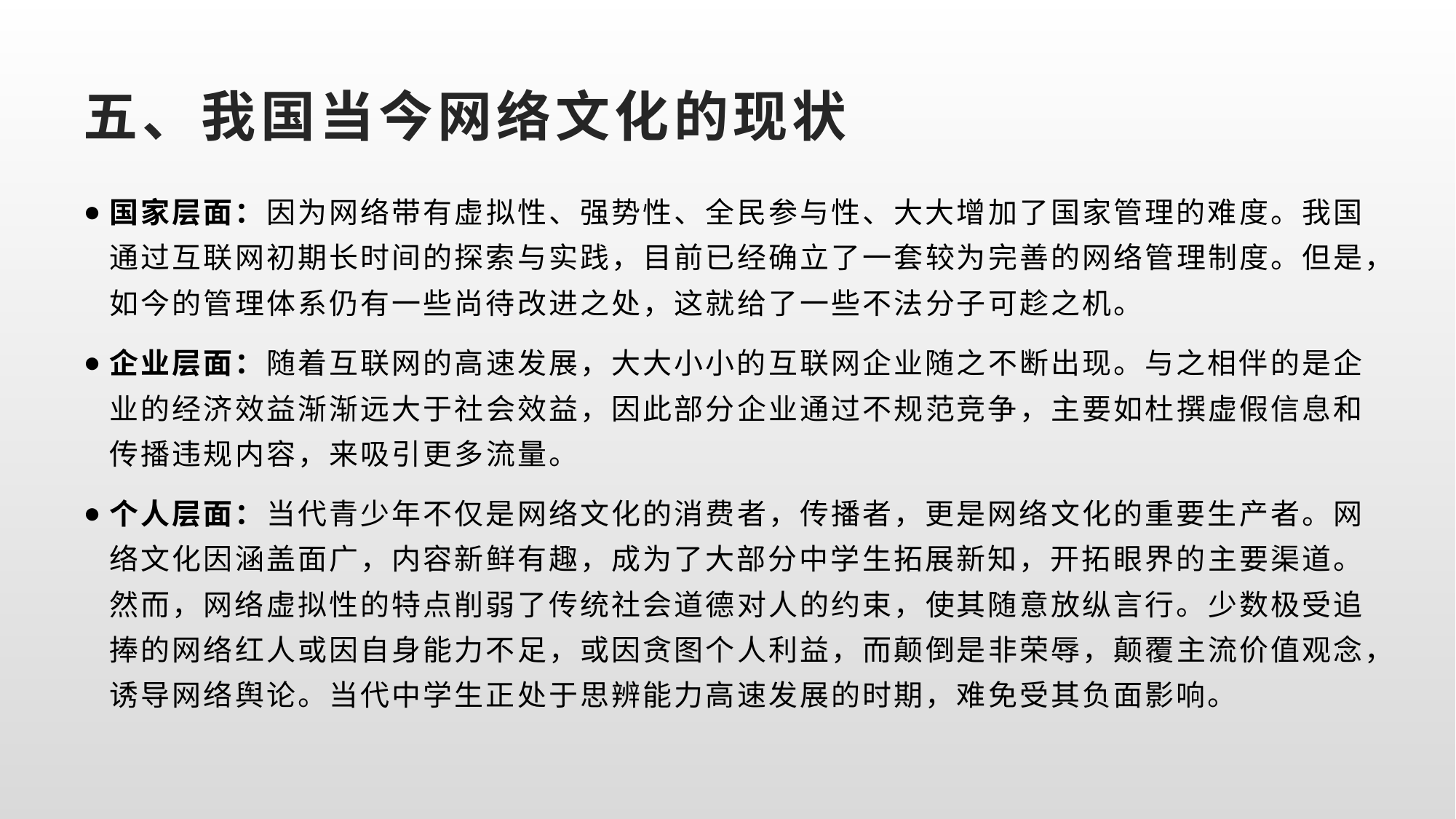

# 五、我国当今网络文化的现状
国家层面：因为网络带有虚拟性、强势性、全民参与性、大大增加了国家管理的难度。我国通过互联网初期长时间的探索与实践，目前已经确立了一套较为完善的网络管理制度。但是，如今的管理体系仍有一些尚待改进之处，这就给了一些不法分子可趁之机。
企业层面：随着互联网的高速发展，大大小小的互联网企业随之不断出现。与之相伴的是企业的经济效益渐渐远大于社会效益，因此部分企业通过不规范竞争，主要如杜撰虚假信息和传播违规内容，来吸引更多流量。
个人层面：当代青少年不仅是网络文化的消费者，传播者，更是网络文化的重要生产者。网络文化因涵盖面广，内容新鲜有趣，成为了大部分中学生拓展新知，开拓眼界的主要渠道。然而，网络虚拟性的特点削弱了传统社会道德对人的约束，使其随意放纵言行。少数极受追捧的网络红人或因自身能力不足，或因贪图个人利益，而颠倒是非荣辱，颠覆主流价值观念，诱导网络舆论。当代中学生正处于思辨能力高速发展的时期，难免受其负面影响。